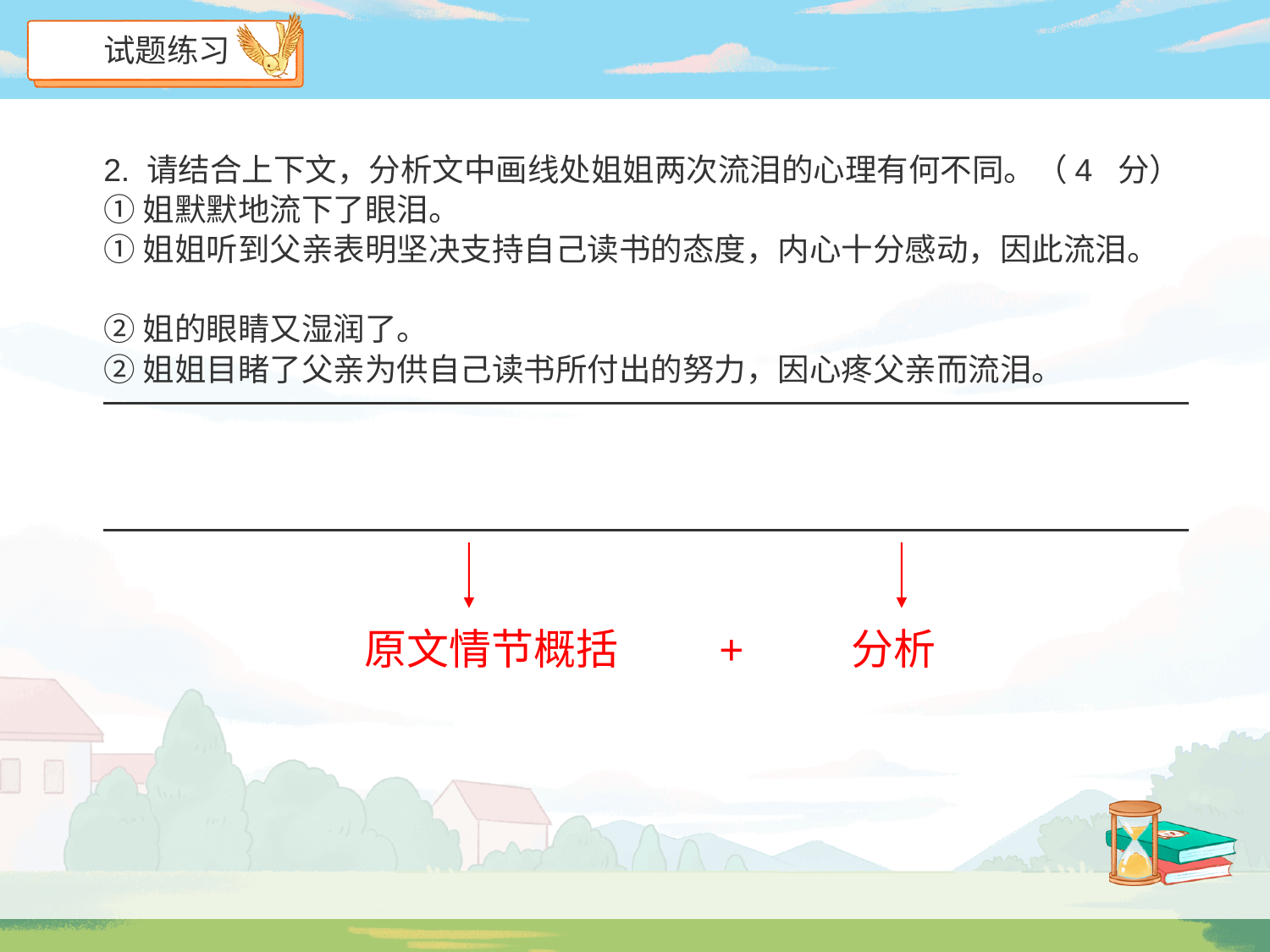

试题练习

2. 请结合上下文，分析文中画线处姐姐两次流泪的心理有何不同。（4  分）
①姐默默地流下了眼泪。
①姐姐听到父亲表明坚决支持自己读书的态度，内心十分感动，因此流泪。

②姐的眼睛又湿润了。
②姐姐目睹了父亲为供自己读书所付出的努力，因心疼父亲而流泪。

原文情节概括
+
分析